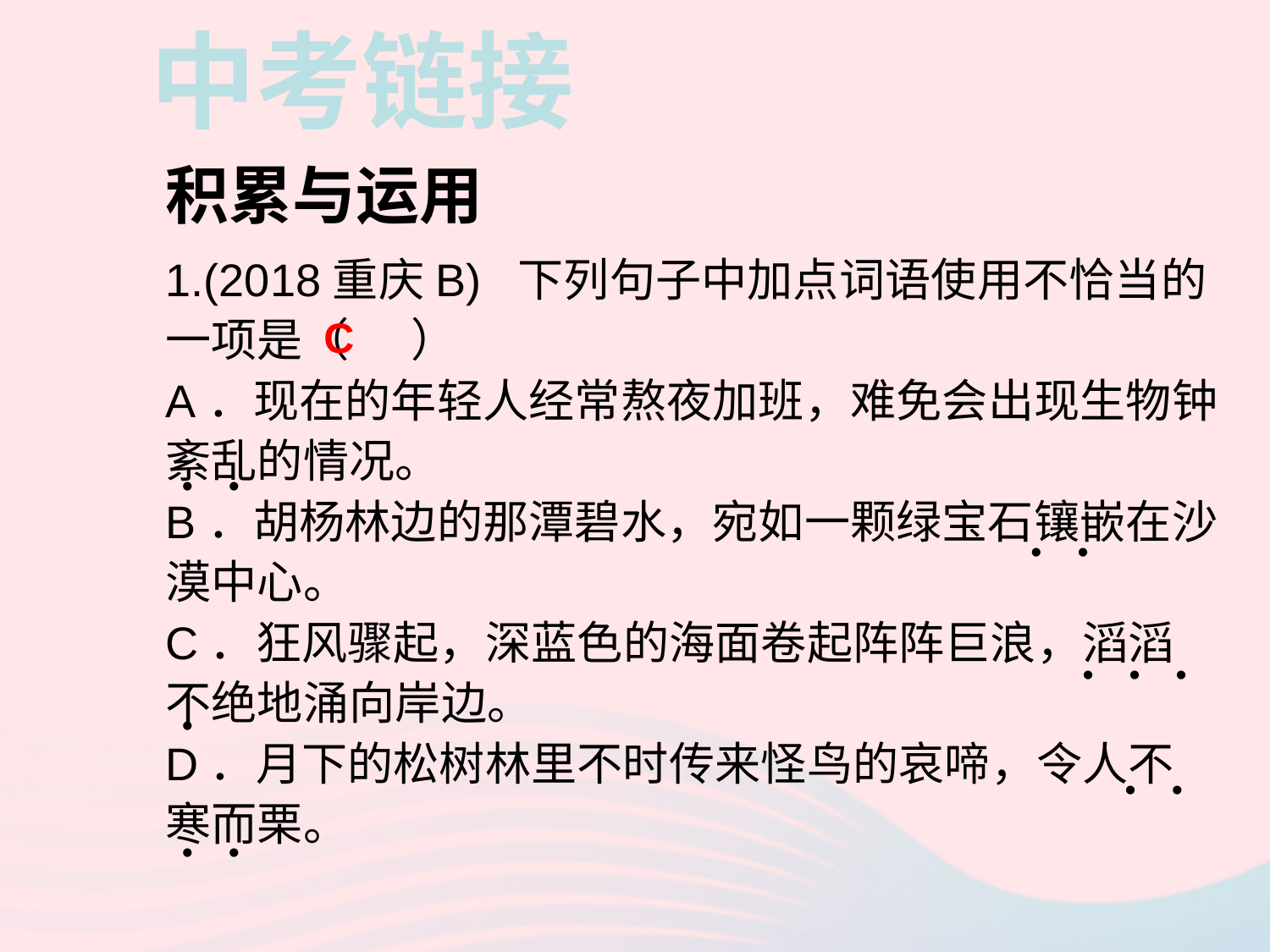

中考链接
积累与运用
1.(2018重庆B)  下列句子中加点词语使用不恰当的一项是（      ）
A．现在的年轻人经常熬夜加班，难免会出现生物钟紊乱的情况。
B．胡杨林边的那潭碧水，宛如一颗绿宝石镶嵌在沙漠中心。
C．狂风骤起，深蓝色的海面卷起阵阵巨浪，滔滔不绝地涌向岸边。
D．月下的松树林里不时传来怪鸟的哀啼，令人不寒而栗。
C
•    •
•    •
•    •    •
•
•    •
•    •